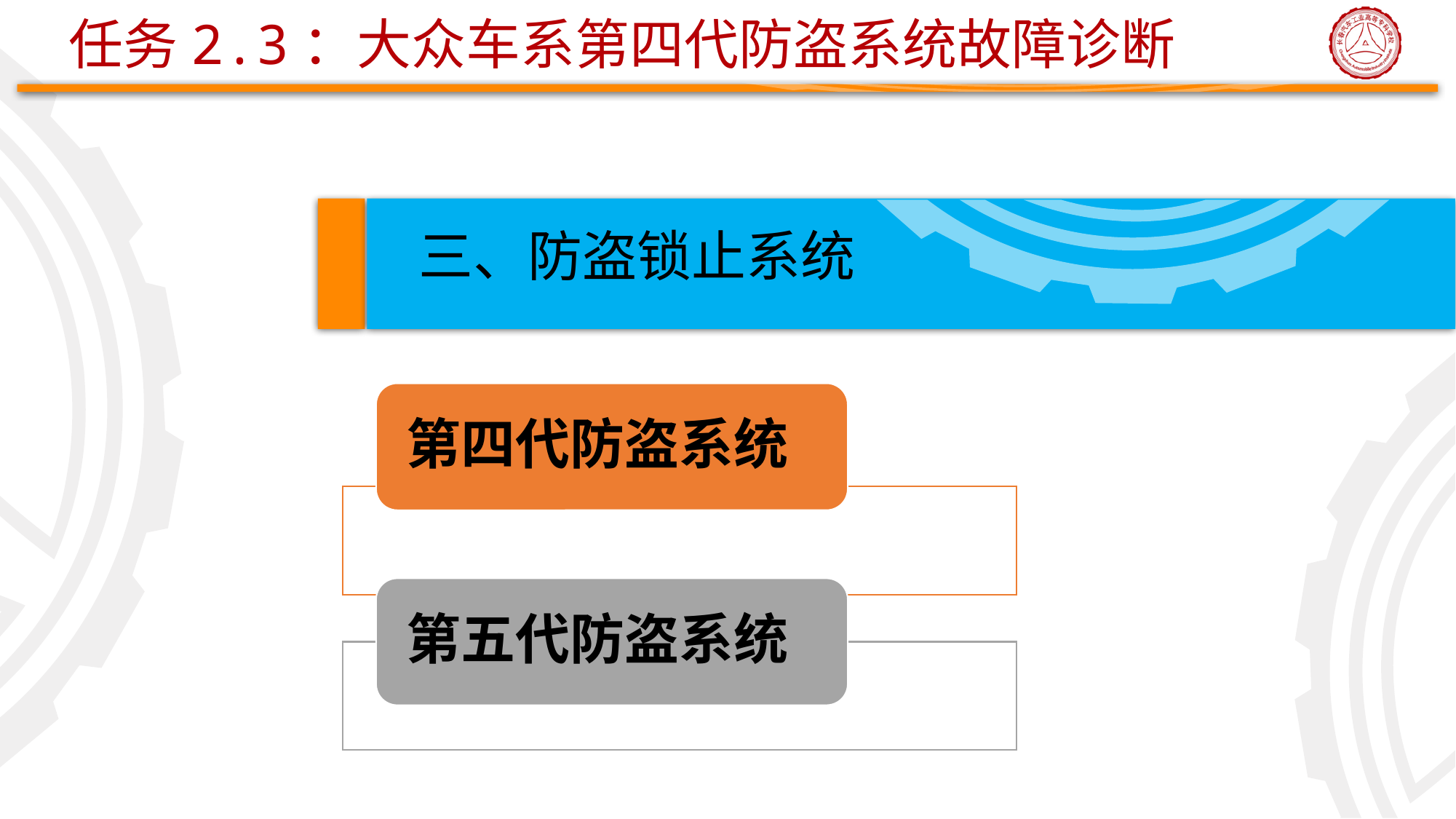

任务2.3：大众车系第四代防盗系统故障诊断
三、防盗锁止系统
第四代防盗系统
第五代防盗系统